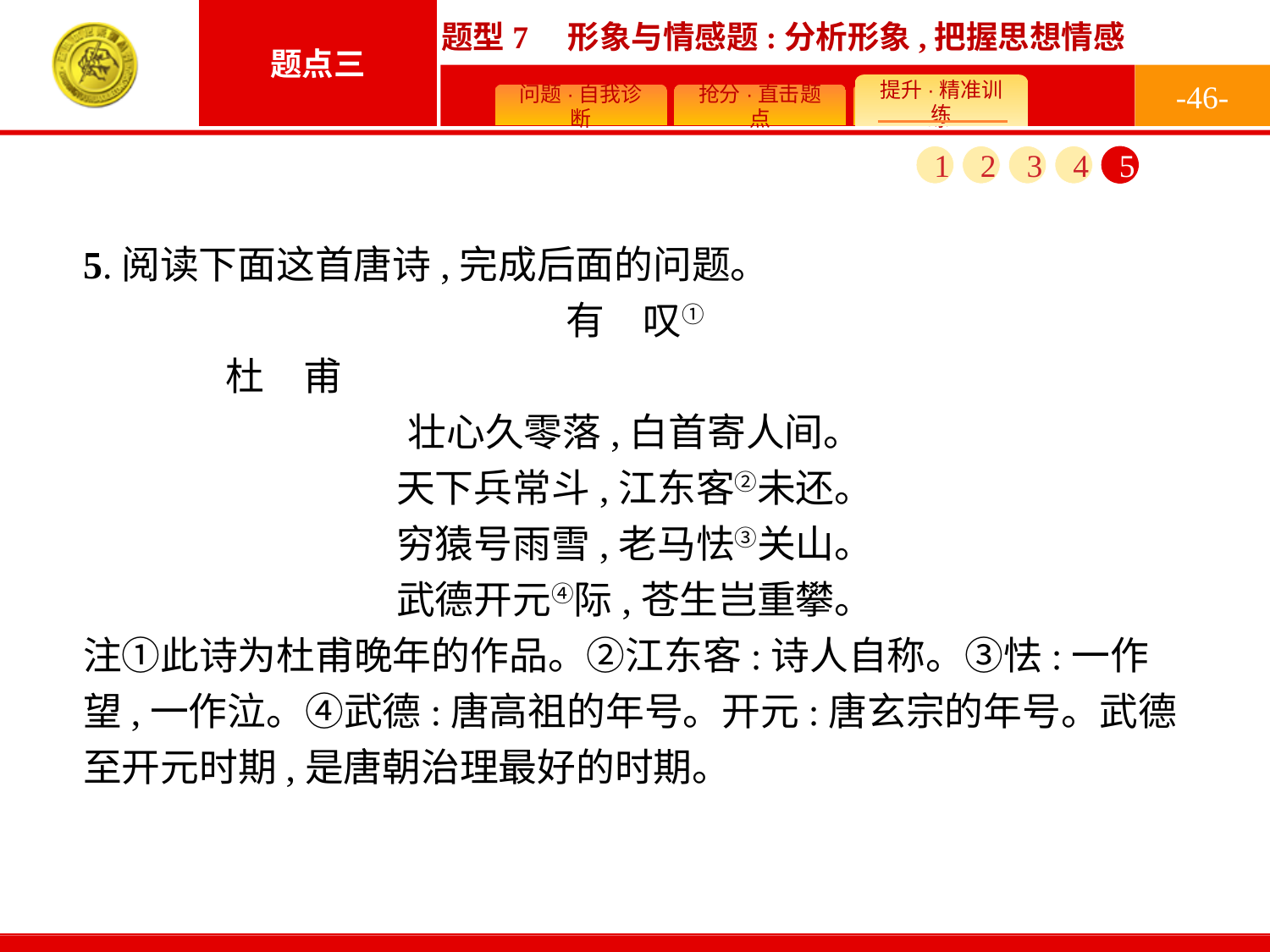

-46-
1
2
3
4
5
5.阅读下面这首唐诗,完成后面的问题。
有　叹①
	杜　甫
壮心久零落,白首寄人间。
天下兵常斗,江东客②未还。
穷猿号雨雪,老马怯③关山。
武德开元④际,苍生岂重攀。
注①此诗为杜甫晚年的作品。②江东客:诗人自称。③怯:一作望,一作泣。④武德:唐高祖的年号。开元:唐玄宗的年号。武德至开元时期,是唐朝治理最好的时期。